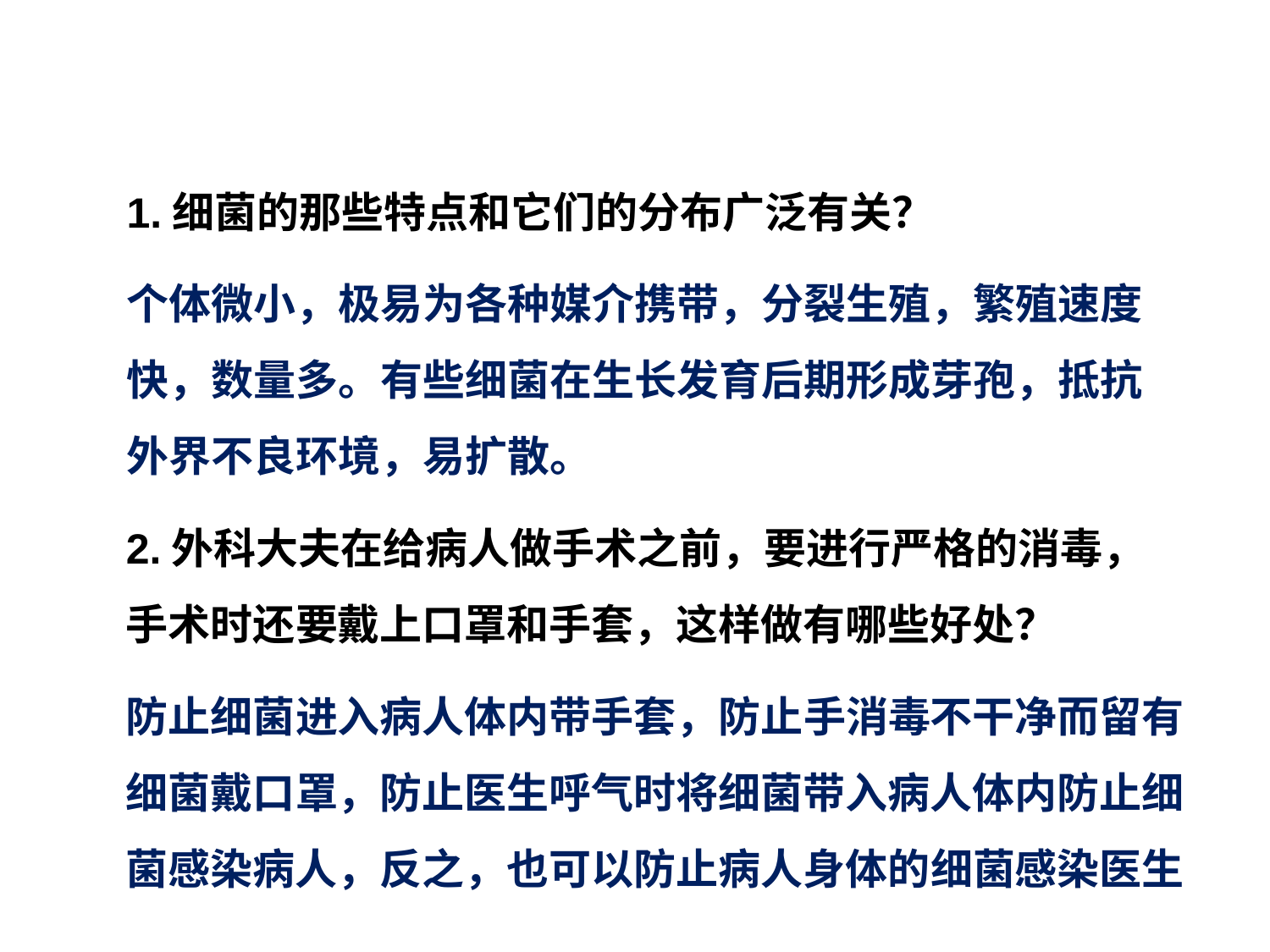

1.细菌的那些特点和它们的分布广泛有关？
个体微小，极易为各种媒介携带，分裂生殖，繁殖速度快，数量多。有些细菌在生长发育后期形成芽孢，抵抗外界不良环境，易扩散。
2.外科大夫在给病人做手术之前，要进行严格的消毒，手术时还要戴上口罩和手套，这样做有哪些好处？
防止细菌进入病人体内带手套，防止手消毒不干净而留有细菌戴口罩，防止医生呼气时将细菌带入病人体内防止细菌感染病人，反之，也可以防止病人身体的细菌感染医生